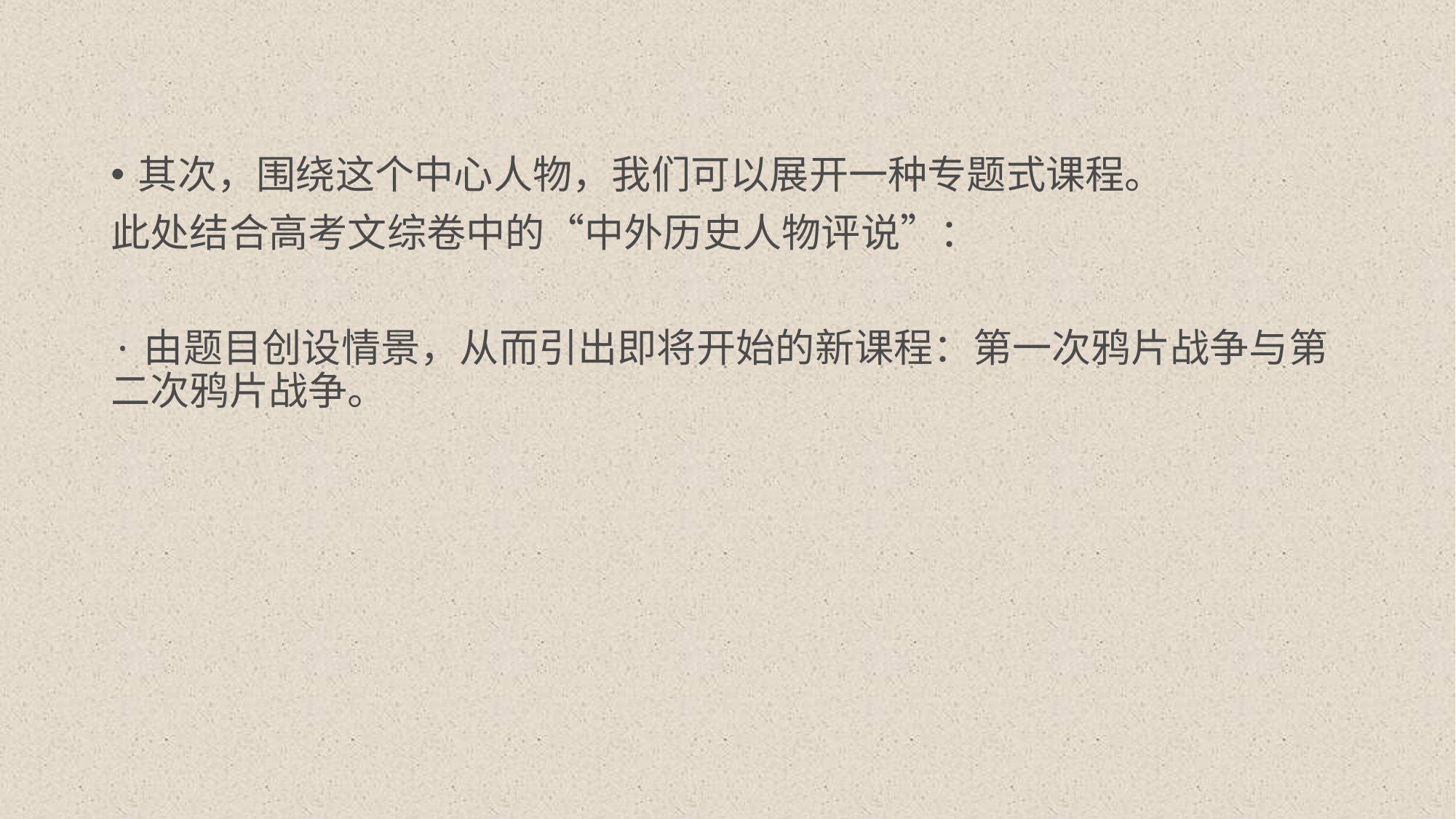

其次，围绕这个中心人物，我们可以展开一种专题式课程。
此处结合高考文综卷中的“中外历史人物评说”：

·由题目创设情景，从而引出即将开始的新课程：第一次鸦片战争与第二次鸦片战争。